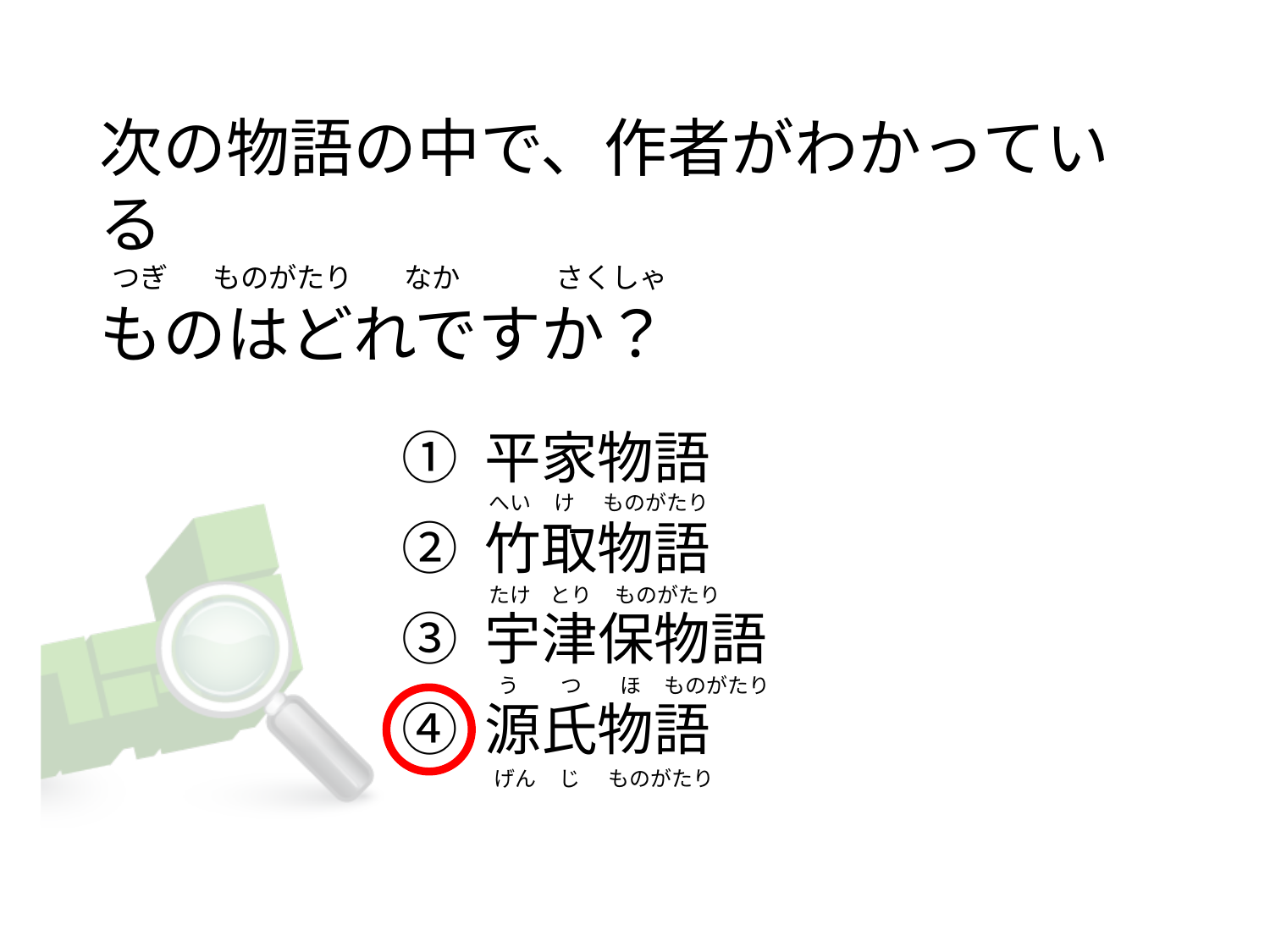

# 次の物語の中で、作者がわかっている    つぎ       ものがたり        なか               さくしゃ ものはどれですか？
① 平家物語
② 竹取物語
③ 宇津保物語
④ 源氏物語
 へい     け      ものがたり
 たけ    とり     ものがたり
   う         つ        ほ     ものがたり

  げん     じ      ものがたり